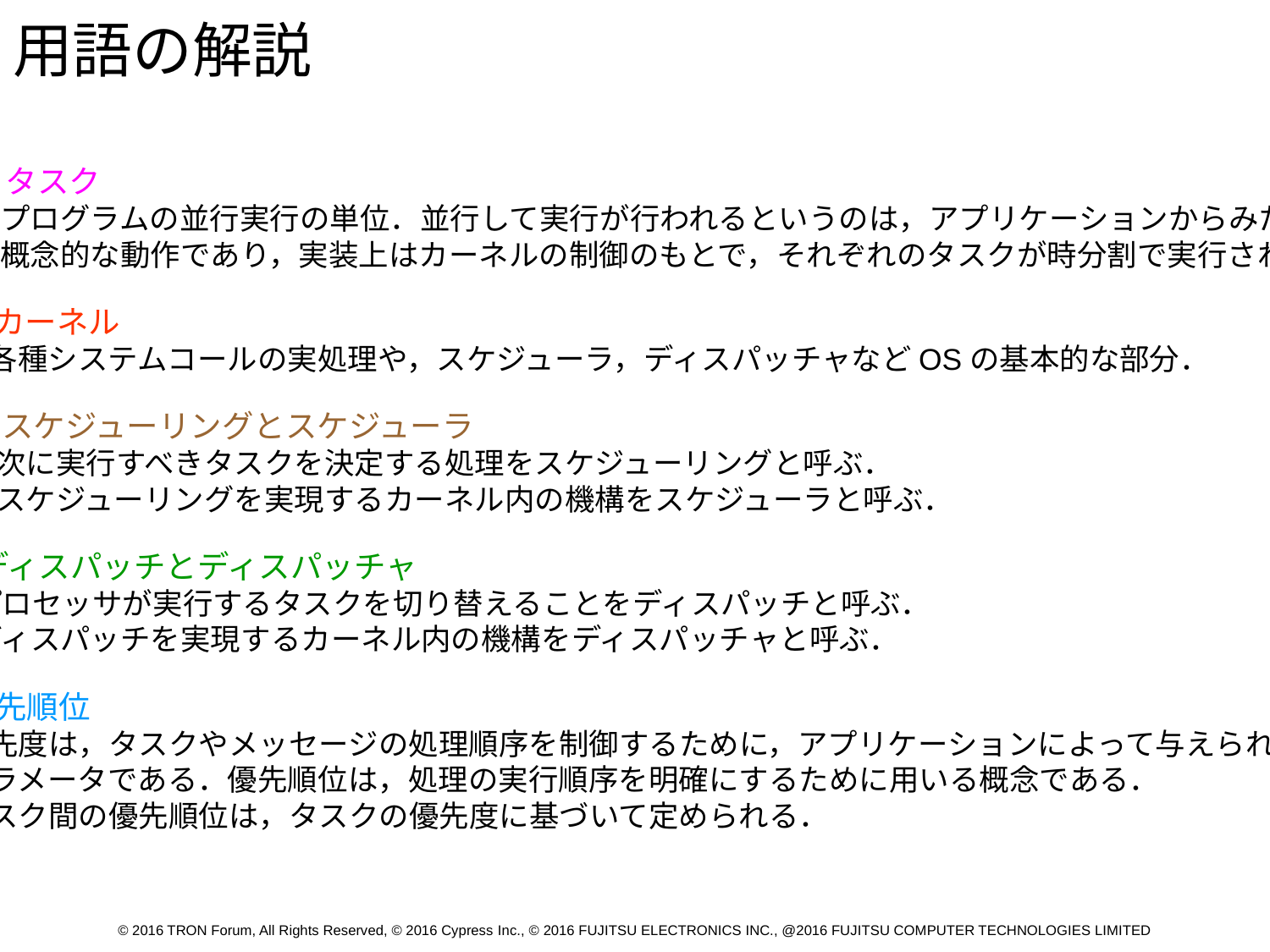

用語の解説
● タスク
     プログラムの並行実行の単位．並行して実行が行われるというのは，アプリケーションからみた
     概念的な動作であり，実装上はカーネルの制御のもとで，それぞれのタスクが時分割で実行される．
● カーネル
     各種システムコールの実処理や，スケジューラ，ディスパッチャなどOSの基本的な部分．
● スケジューリングとスケジューラ
     次に実行すべきタスクを決定する処理をスケジューリングと呼ぶ．
     スケジューリングを実現するカーネル内の機構をスケジューラと呼ぶ．
●ディスパッチとディスパッチャ
    プロセッサが実行するタスクを切り替えることをディスパッチと呼ぶ．
    ディスパッチを実現するカーネル内の機構をディスパッチャと呼ぶ．
●優先順位
    優先度は，タスクやメッセージの処理順序を制御するために，アプリケーションによって与えられる
    パラメータである．優先順位は，処理の実行順序を明確にするために用いる概念である．
    タスク間の優先順位は，タスクの優先度に基づいて定められる．
© 2016 TRON Forum, All Rights Reserved, © 2016 Cypress Inc., © 2016 FUJITSU ELECTRONICS INC., @2016 FUJITSU COMPUTER TECHNOLOGIES LIMITED